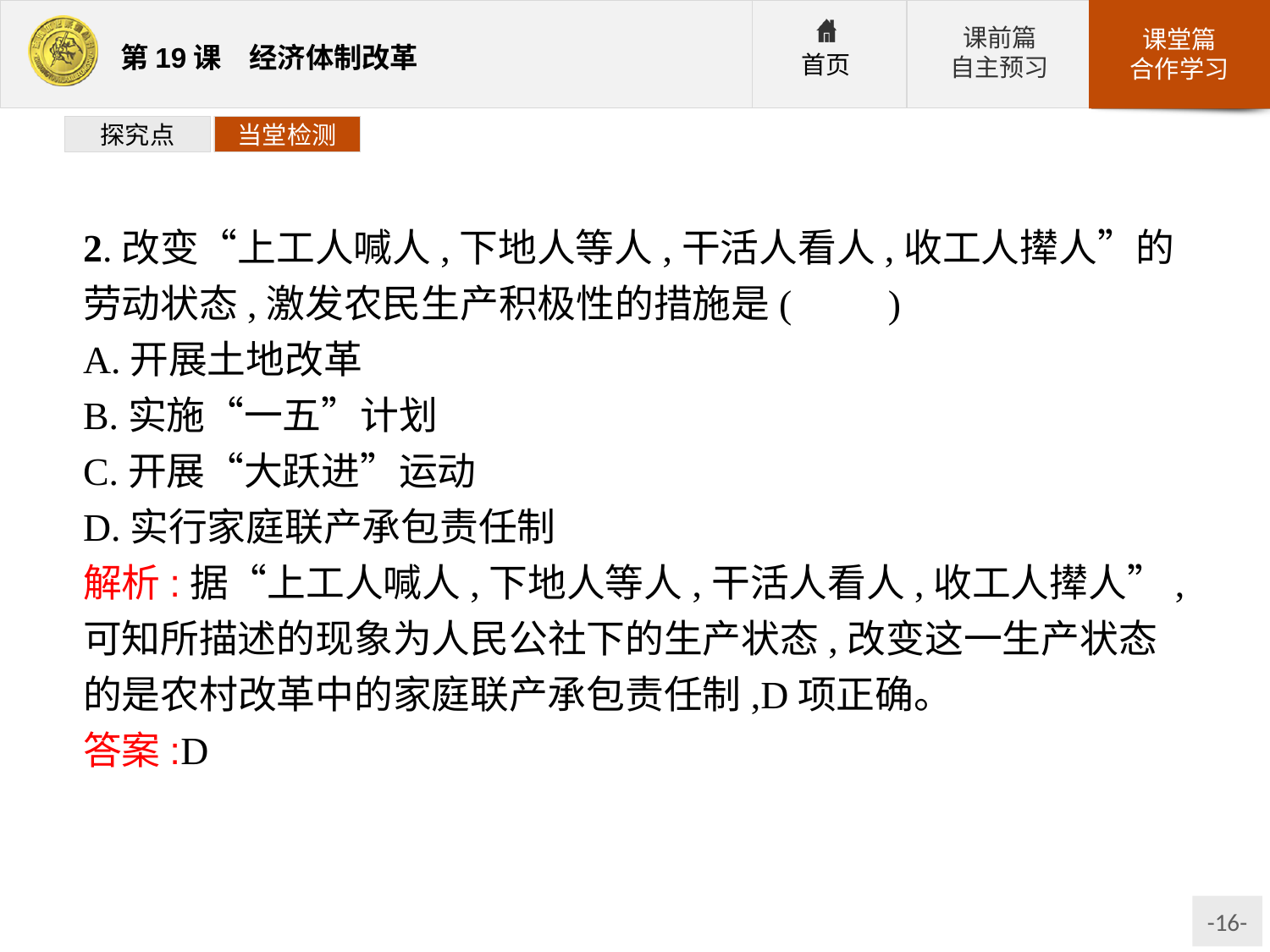

探究点
当堂检测
2.改变“上工人喊人,下地人等人,干活人看人,收工人撵人”的劳动状态,激发农民生产积极性的措施是(　　)
A.开展土地改革
B.实施“一五”计划
C.开展“大跃进”运动
D.实行家庭联产承包责任制
解析:据“上工人喊人,下地人等人,干活人看人,收工人撵人”,可知所描述的现象为人民公社下的生产状态,改变这一生产状态的是农村改革中的家庭联产承包责任制,D项正确。
答案:D